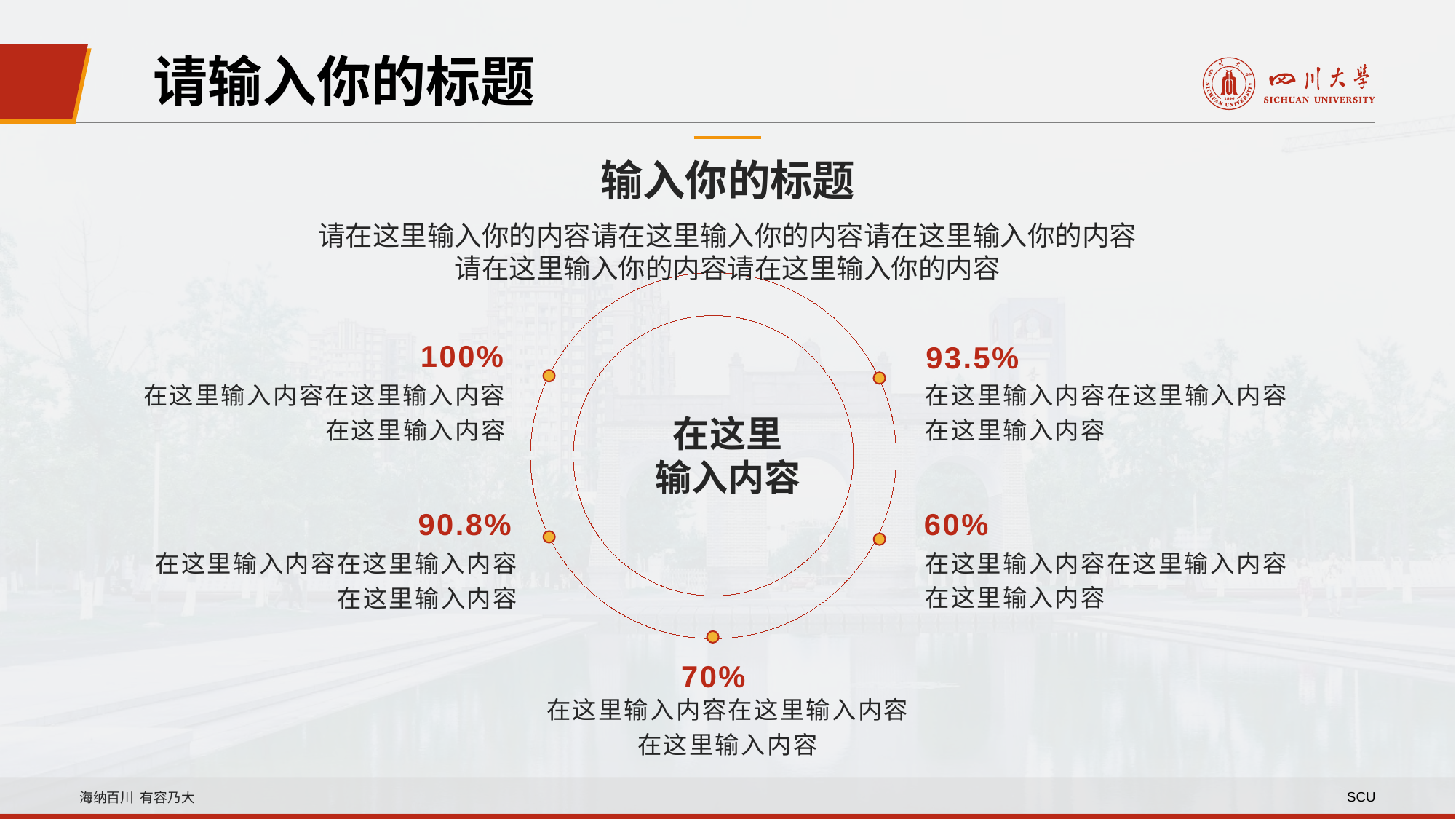

请输入你的标题
输入你的标题
请在这里输入你的内容请在这里输入你的内容请在这里输入你的内容
请在这里输入你的内容请在这里输入你的内容

100%
93.5%
在这里输入内容在这里输入内容
在这里输入内容
在这里输入内容在这里输入内容
在这里输入内容

在这里
输入内容
60%
90.8%
在这里输入内容在这里输入内容
在这里输入内容
在这里输入内容在这里输入内容
在这里输入内容

70%
在这里输入内容在这里输入内容
在这里输入内容